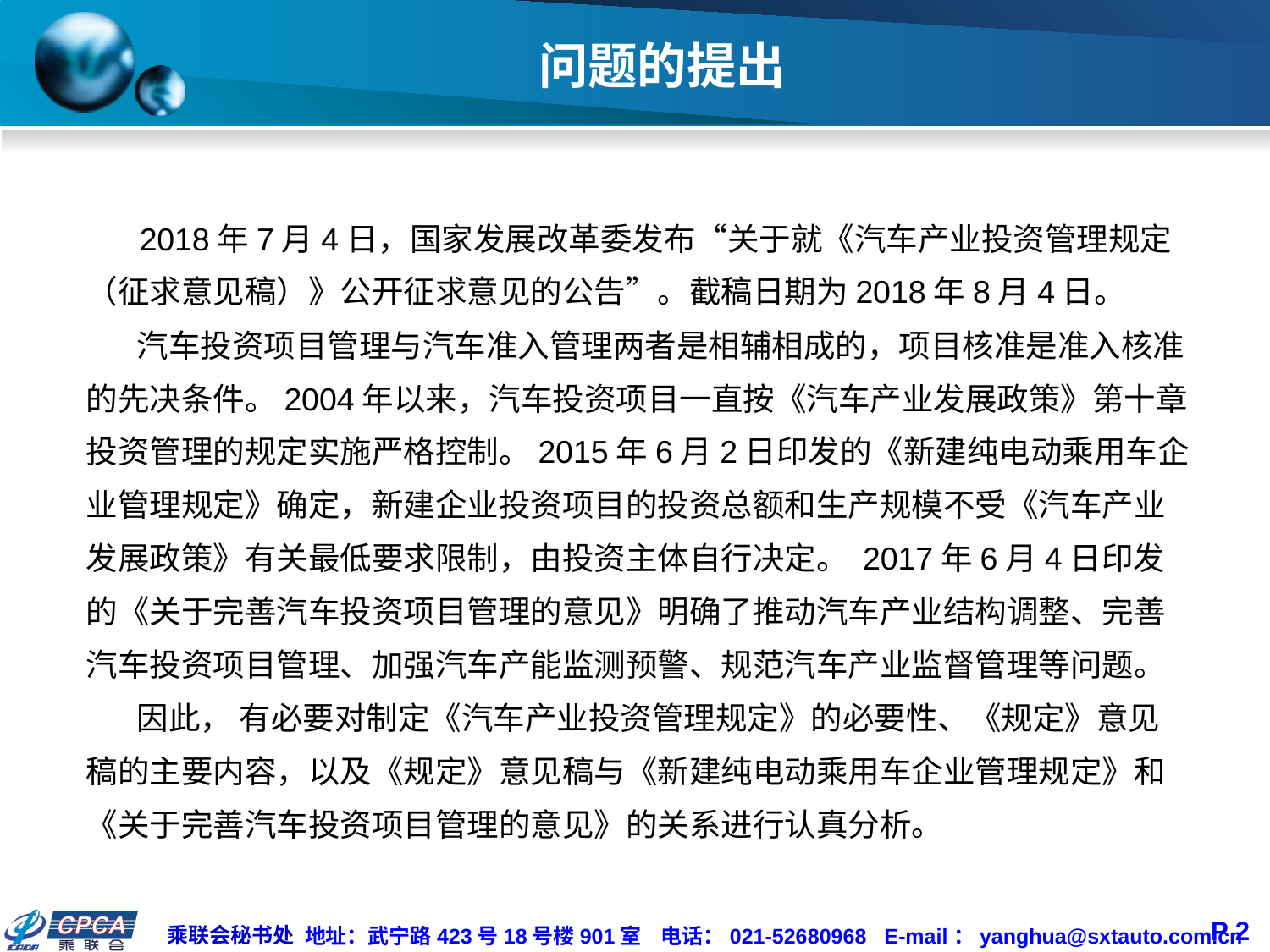

# 问题的提出
      2018年7月4日，国家发展改革委发布“关于就《汽车产业投资管理规定（征求意见稿）》公开征求意见的公告”。截稿日期为2018年8月4日。
      汽车投资项目管理与汽车准入管理两者是相辅相成的，项目核准是准入核准的先决条件。2004年以来，汽车投资项目一直按《汽车产业发展政策》第十章投资管理的规定实施严格控制。2015年6月2日印发的《新建纯电动乘用车企业管理规定》确定，新建企业投资项目的投资总额和生产规模不受《汽车产业发展政策》有关最低要求限制，由投资主体自行决定。 2017年6月4日印发的《关于完善汽车投资项目管理的意见》明确了推动汽车产业结构调整、完善汽车投资项目管理、加强汽车产能监测预警、规范汽车产业监督管理等问题。
      因此， 有必要对制定《汽车产业投资管理规定》的必要性、《规定》意见稿的主要内容，以及《规定》意见稿与《新建纯电动乘用车企业管理规定》和《关于完善汽车投资项目管理的意见》的关系进行认真分析。